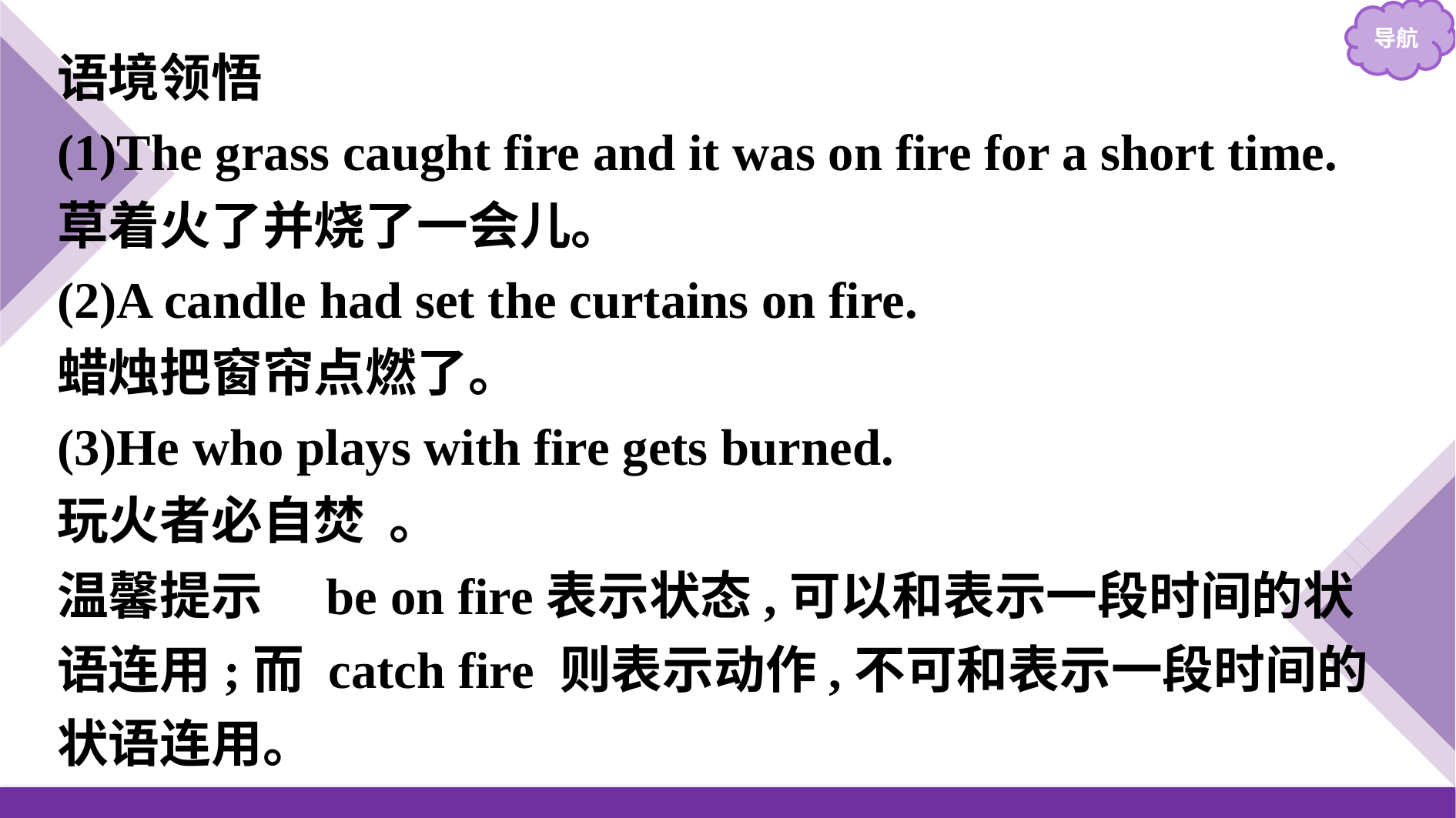

语境领悟
(1)The grass caught fire and it was on fire for a short time.
草着火了并烧了一会儿。
(2)A candle had set the curtains on fire.
蜡烛把窗帘点燃了。
(3)He who plays with fire gets burned.
玩火者必自焚  。
温馨提示　be on fire表示状态,可以和表示一段时间的状语连用;而 catch fire 则表示动作,不可和表示一段时间的状语连用。